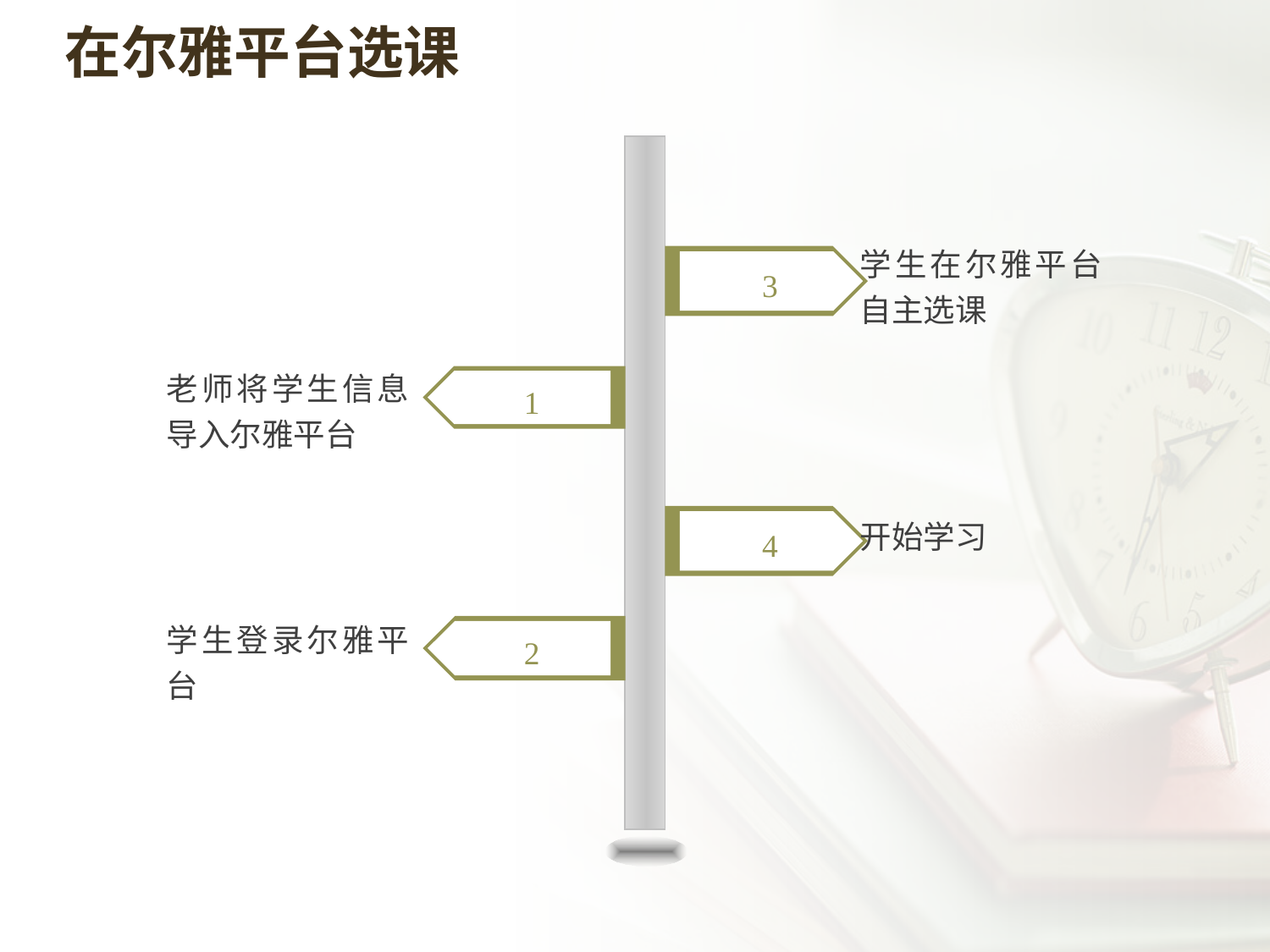

在尔雅平台选课

学生在尔雅平台自主选课

3
老师将学生信息导入尔雅平台

1
开始学习

4
学生登录尔雅平台

2